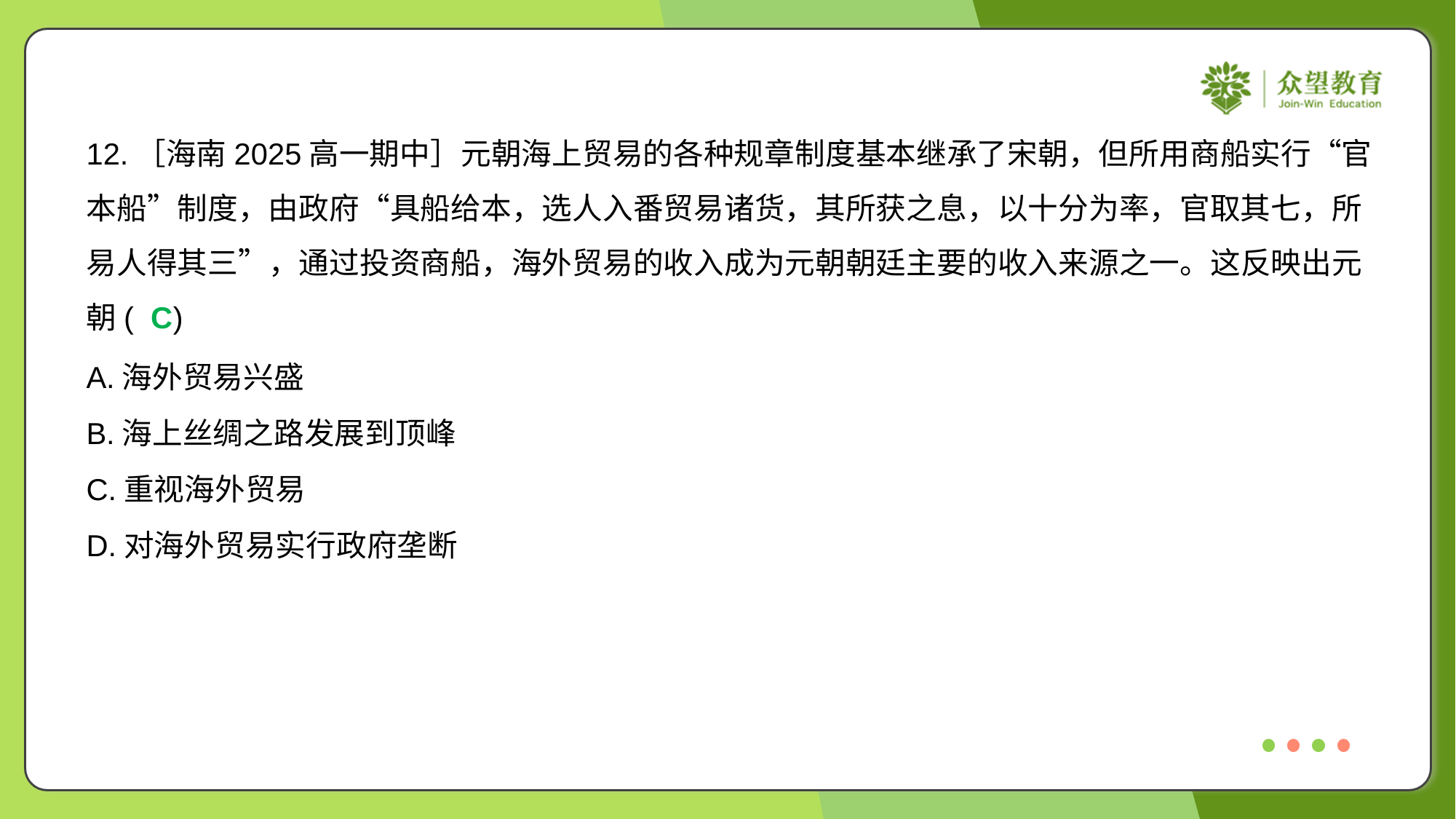

12.［海南2025高一期中］元朝海上贸易的各种规章制度基本继承了宋朝，但所用商船实行“官
本船”制度，由政府“具船给本，选人入番贸易诸货，其所获之息，以十分为率，官取其七，所
易人得其三”，通过投资商船，海外贸易的收入成为元朝朝廷主要的收入来源之一。这反映出元
朝(     )
C
A.海外贸易兴盛
B.海上丝绸之路发展到顶峰
C.重视海外贸易
D.对海外贸易实行政府垄断